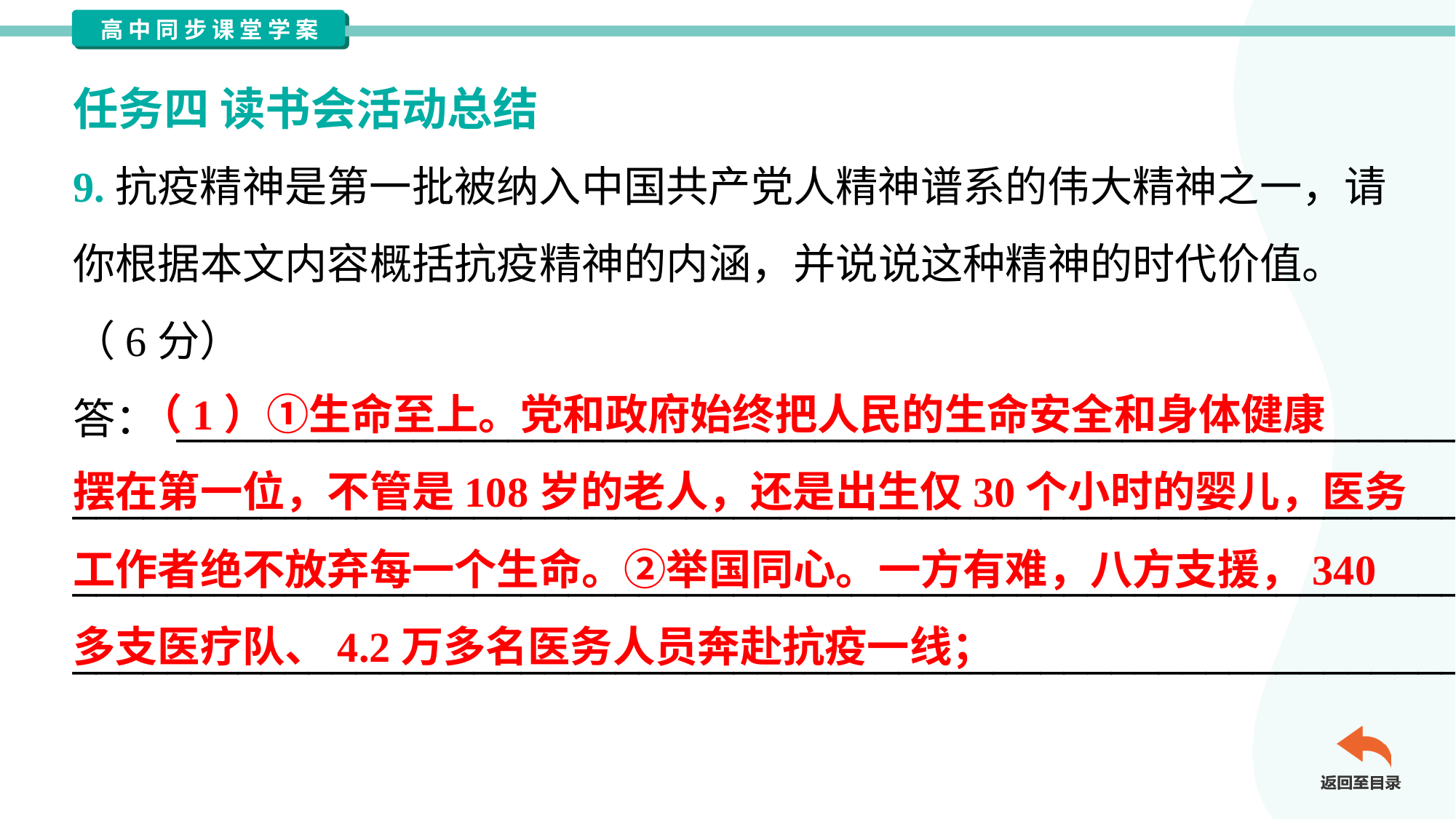

任务四 读书会活动总结
9.抗疫精神是第一批被纳入中国共产党人精神谱系的伟大精神之一，请
你根据本文内容概括抗疫精神的内涵，并说说这种精神的时代价值。
（6分）
答： ________________________________________________________
_____________________________________________________________
_____________________________________________________________
_____________________________________________________________
      （1）①生命至上。党和政府始终把人民的生命安全和身体健康
摆在第一位，不管是108岁的老人，还是出生仅30个小时的婴儿，医务
工作者绝不放弃每一个生命。②举国同心。一方有难，八方支援，340
多支医疗队、4.2万多名医务人员奔赴抗疫一线；